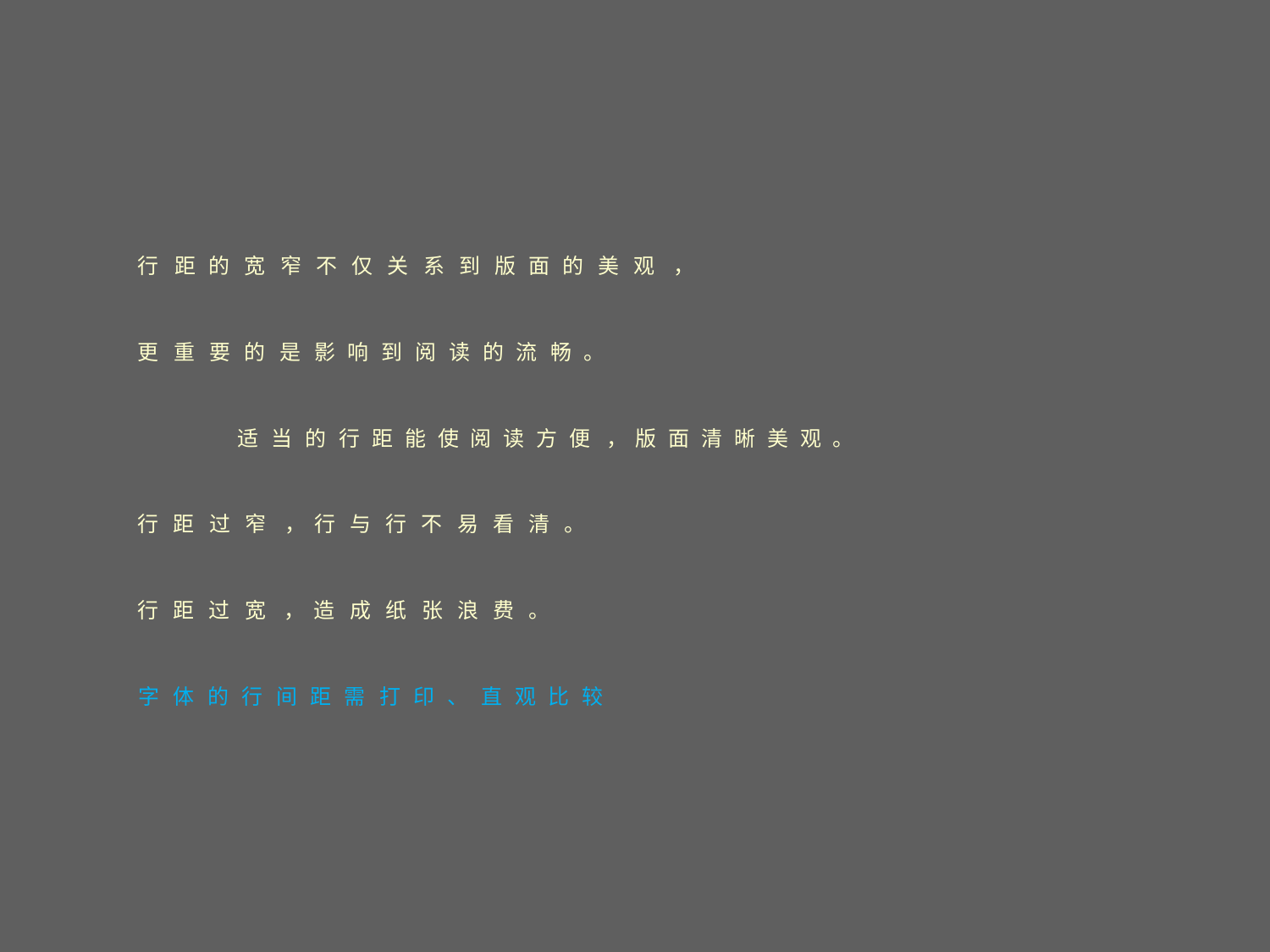

行  距   的  宽  窄  不  仅  关  系  到  版   面   的  美  观   ，

更  重  要   的  是   影   响   到   阅   读   的   流   畅   。

适   当   的   行   距   能   使   阅   读   方   便    ，  版   面   清   晰   美   观   。

行  距  过  窄   ，  行  与  行  不  易  看  清  。

行  距  过  宽   ，  造  成  纸  张  浪  费  。

字  体   的   行   间   距   需  打   印   、   直   观   比   较